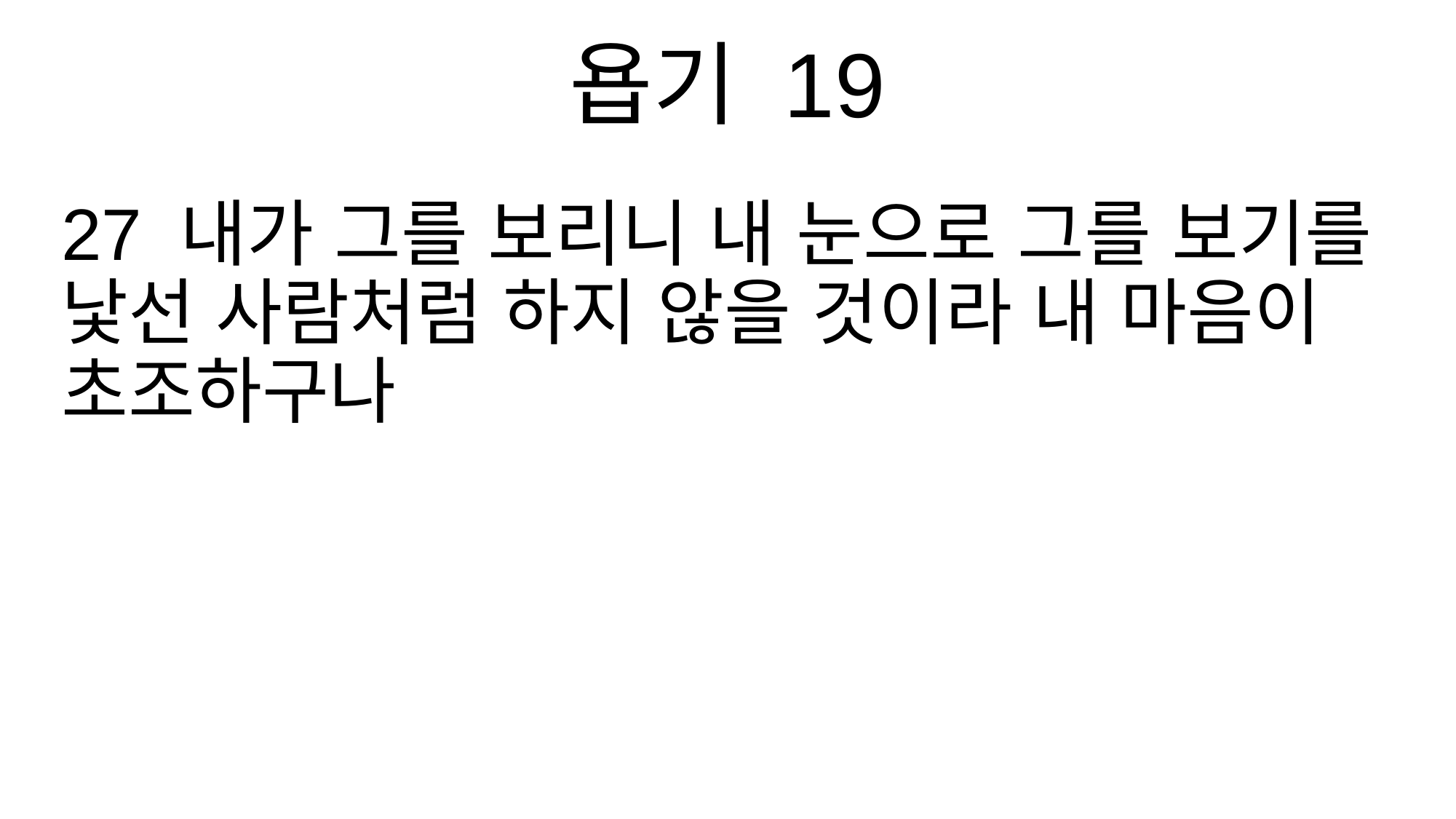

욥기 19
27 내가 그를 보리니 내 눈으로 그를 보기를 낯선 사람처럼 하지 않을 것이라 내 마음이 초조하구나